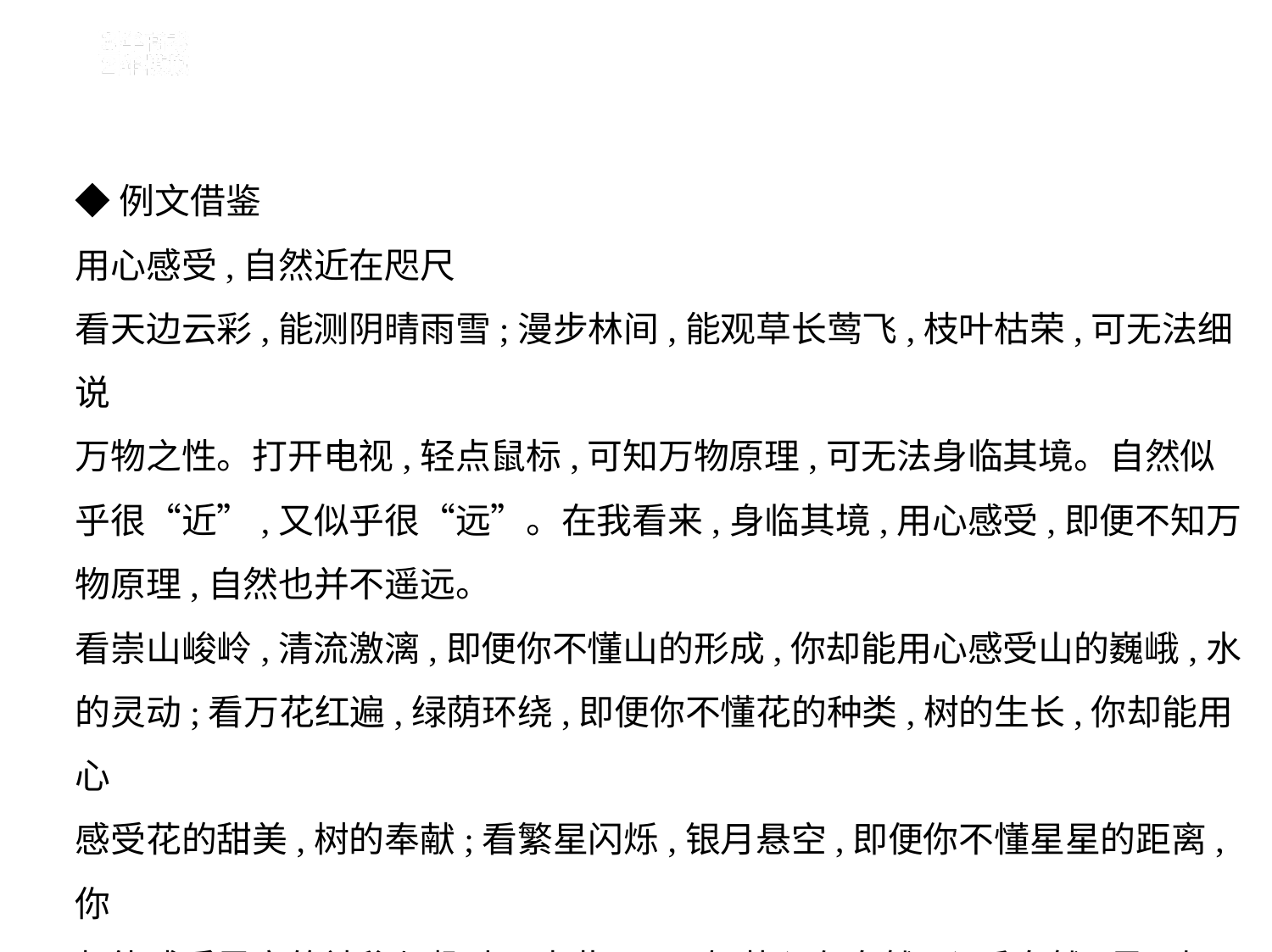

◆例文借鉴
用心感受,自然近在咫尺
看天边云彩,能测阴晴雨雪;漫步林间,能观草长莺飞,枝叶枯荣,可无法细说
万物之性。打开电视,轻点鼠标,可知万物原理,可无法身临其境。自然似
乎很“近”,又似乎很“远”。在我看来,身临其境,用心感受,即便不知万
物原理,自然也并不遥远。
看崇山峻岭,清流激漓,即便你不懂山的形成,你却能用心感受山的巍峨,水
的灵动;看万花红遍,绿荫环绕,即便你不懂花的种类,树的生长,你却能用心
感受花的甜美,树的奉献;看繁星闪烁,银月悬空,即便你不懂星星的距离,你
却能感受黑夜的神秘与趣味。由此可见,如若心有自然,心系自然,虽不知
万物进化理论,却能感受自然的魅力,自然的灵魂。自然,近在咫尺。